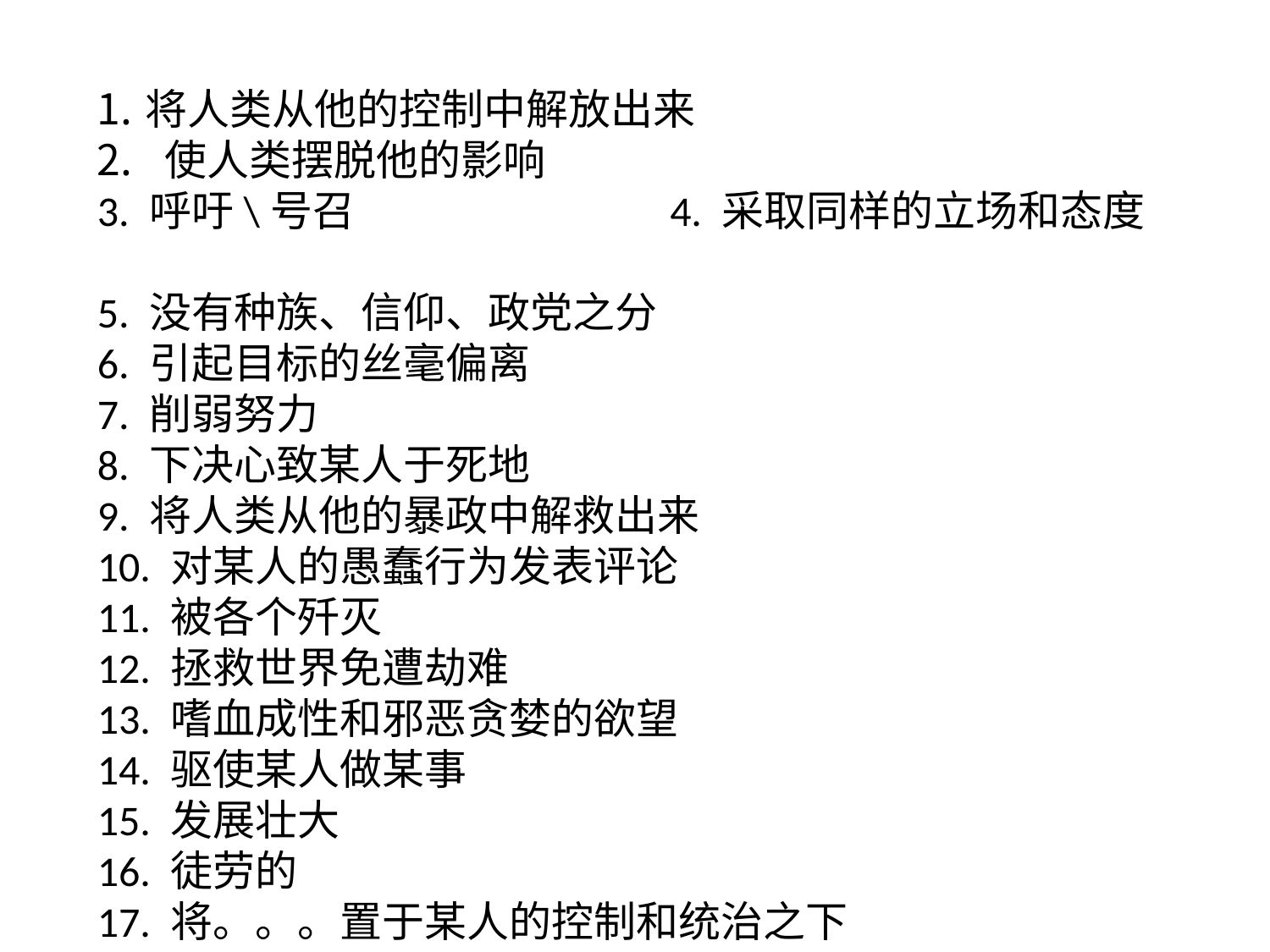

将人类从他的控制中解放出来
 使人类摆脱他的影响
3. 呼吁\号召                                4. 采取同样的立场和态度
5. 没有种族、信仰、政党之分
6. 引起目标的丝毫偏离
7. 削弱努力
8. 下决心致某人于死地
9. 将人类从他的暴政中解救出来
10. 对某人的愚蠢行为发表评论
11. 被各个歼灭
12. 拯救世界免遭劫难
13. 嗜血成性和邪恶贪婪的欲望
14. 驱使某人做某事
15. 发展壮大
16. 徒劳的
17. 将。。。置于某人的控制和统治之下